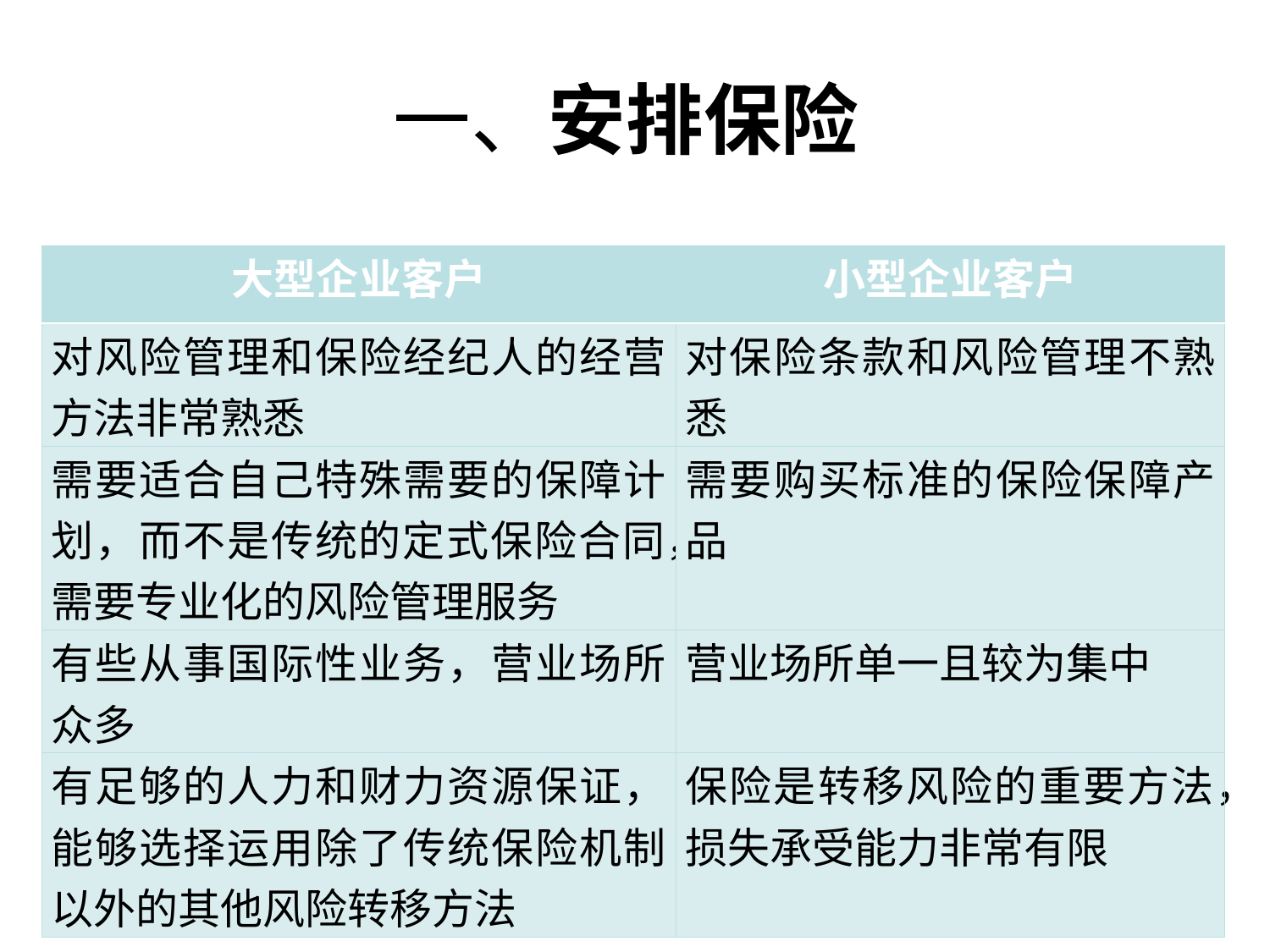

# 一、安排保险
| 大型企业客户 | 小型企业客户 |
| --- | --- |
| 对风险管理和保险经纪人的经营方法非常熟悉 | 对保险条款和风险管理不熟悉 |
| 需要适合自己特殊需要的保障计划，而不是传统的定式保险合同，需要专业化的风险管理服务 | 需要购买标准的保险保障产品 |
| 有些从事国际性业务，营业场所众多 | 营业场所单一且较为集中 |
| 有足够的人力和财力资源保证，能够选择运用除了传统保险机制以外的其他风险转移方法 | 保险是转移风险的重要方法，损失承受能力非常有限 |